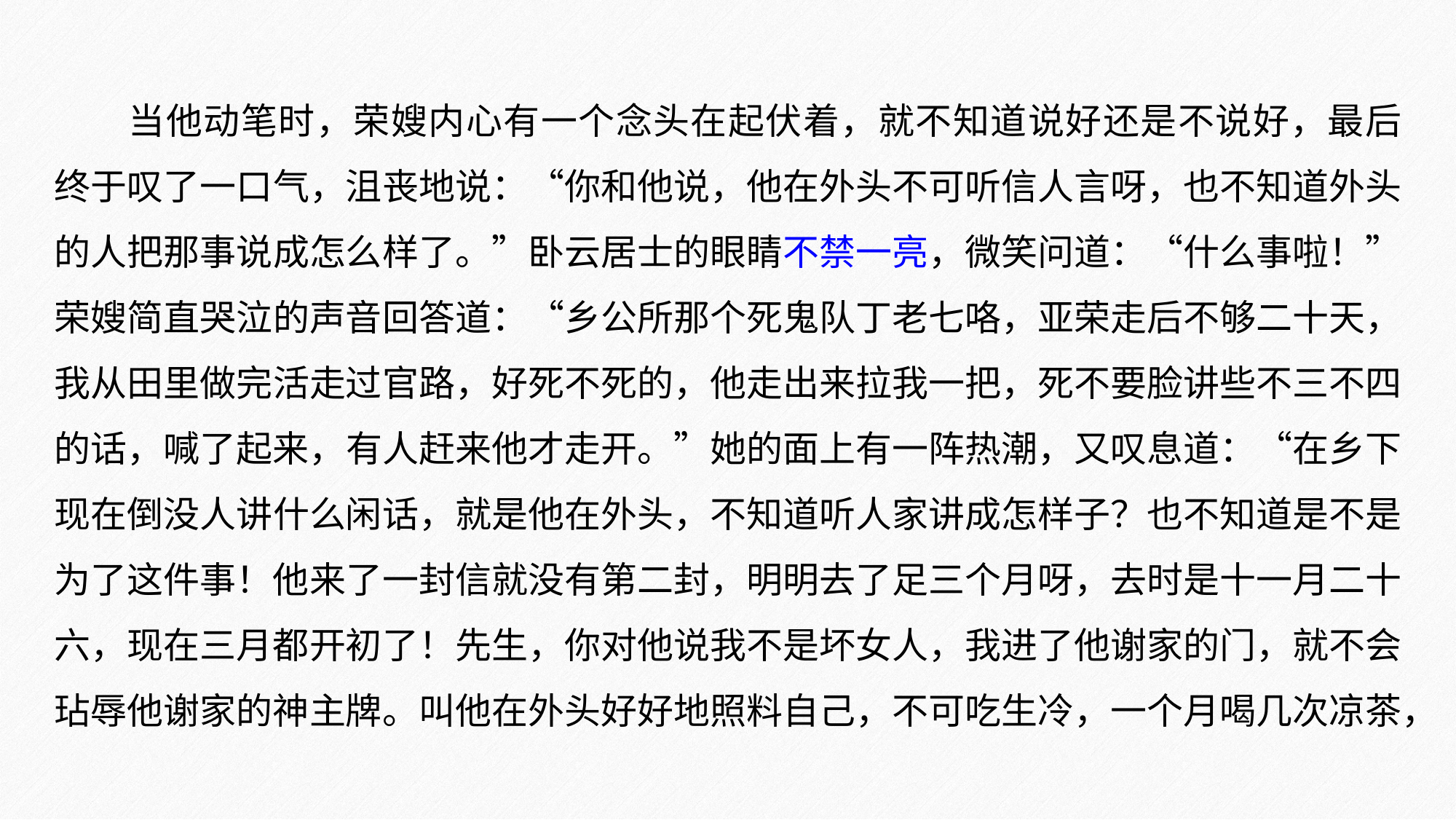

当他动笔时，荣嫂内心有一个念头在起伏着，就不知道说好还是不说好，最后终于叹了一口气，沮丧地说：“你和他说，他在外头不可听信人言呀，也不知道外头的人把那事说成怎么样了。”卧云居士的眼睛不禁一亮，微笑问道：“什么事啦！”荣嫂简直哭泣的声音回答道：“乡公所那个死鬼队丁老七咯，亚荣走后不够二十天，我从田里做完活走过官路，好死不死的，他走出来拉我一把，死不要脸讲些不三不四的话，喊了起来，有人赶来他才走开。”她的面上有一阵热潮，又叹息道：“在乡下现在倒没人讲什么闲话，就是他在外头，不知道听人家讲成怎样子？也不知道是不是为了这件事！他来了一封信就没有第二封，明明去了足三个月呀，去时是十一月二十六，现在三月都开初了！先生，你对他说我不是坏女人，我进了他谢家的门，就不会玷辱他谢家的神主牌。叫他在外头好好地照料自己，不可吃生冷，一个月喝几次凉茶，